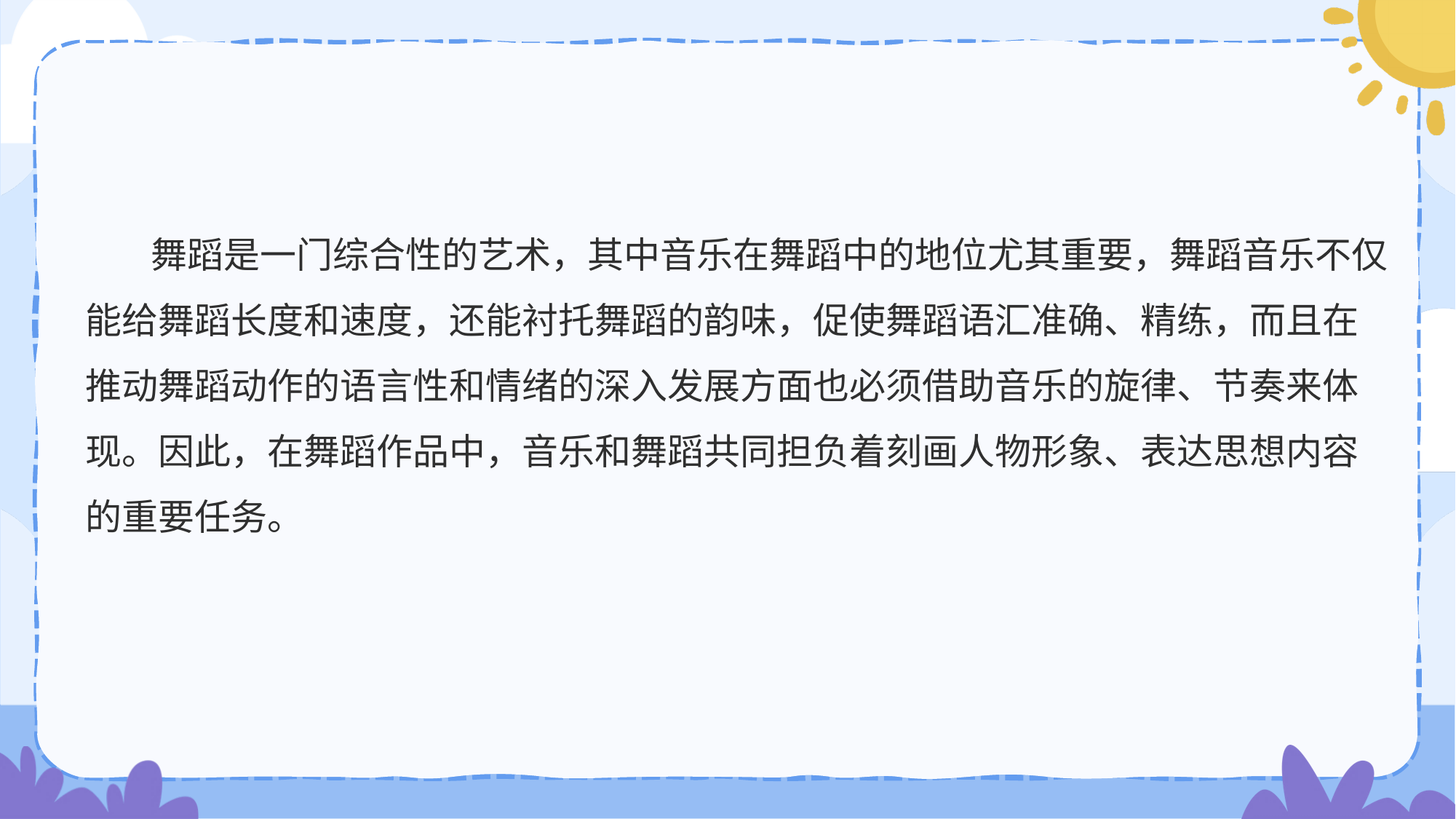

舞蹈是一门综合性的艺术，其中音乐在舞蹈中的地位尤其重要，舞蹈音乐不仅能给舞蹈长度和速度，还能衬托舞蹈的韵味，促使舞蹈语汇准确、精练，而且在推动舞蹈动作的语言性和情绪的深入发展方面也必须借助音乐的旋律、节奏来体现。因此，在舞蹈作品中，音乐和舞蹈共同担负着刻画人物形象、表达思想内容的重要任务。